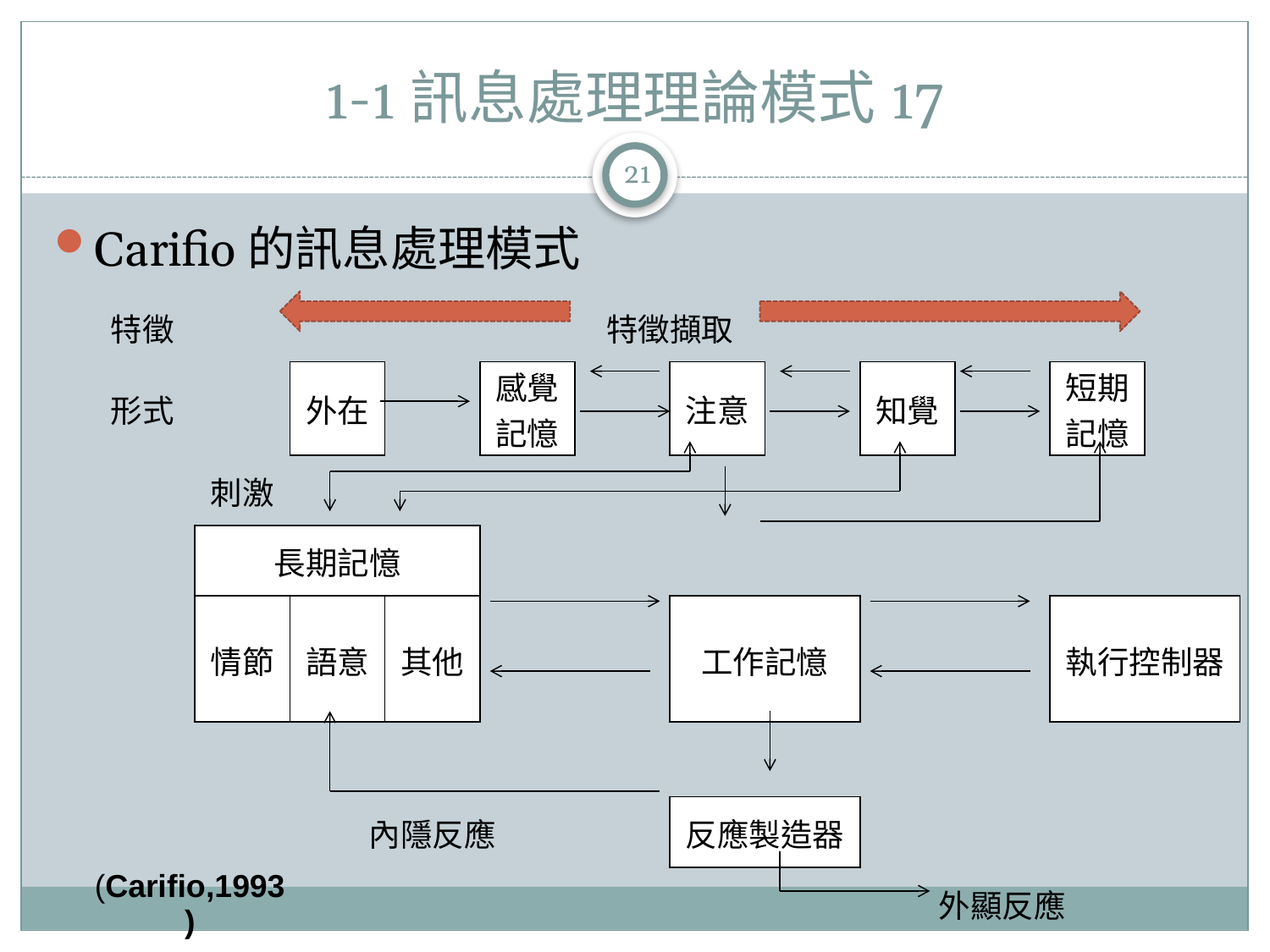

# 1-1訊息處理理論模式17
21
Carifio的訊息處理模式
| 特徵 |  |  | 特徵擷取 |  |  |  |  |  |  |  |  |
| --- | --- | --- | --- | --- | --- | --- | --- | --- | --- | --- | --- |
| 形式 |  | 外在 |  | 感覺記憶 |  | 注意 |  | 知覺 |  | 短期記憶 |  |
|  | 刺激 |  |  |  |  |  |  |  |  |  |  |
|  | 長期記憶 |  |  |  |  |  |  |  |  |  |  |
|  | 情節 | 語意 | 其他 |  |  | 工作記憶 |  |  |  | 執行控制器 |  |
|  |  |  |  |  |  |  |  |  |  |  |  |
|  |  | 內隱反應 |  |  |  | 反應製造器 |  |  |  |  |  |
| (Carifio,1993) |  |  |  |  |  |  |  | 外顯反應 |  |  |  |